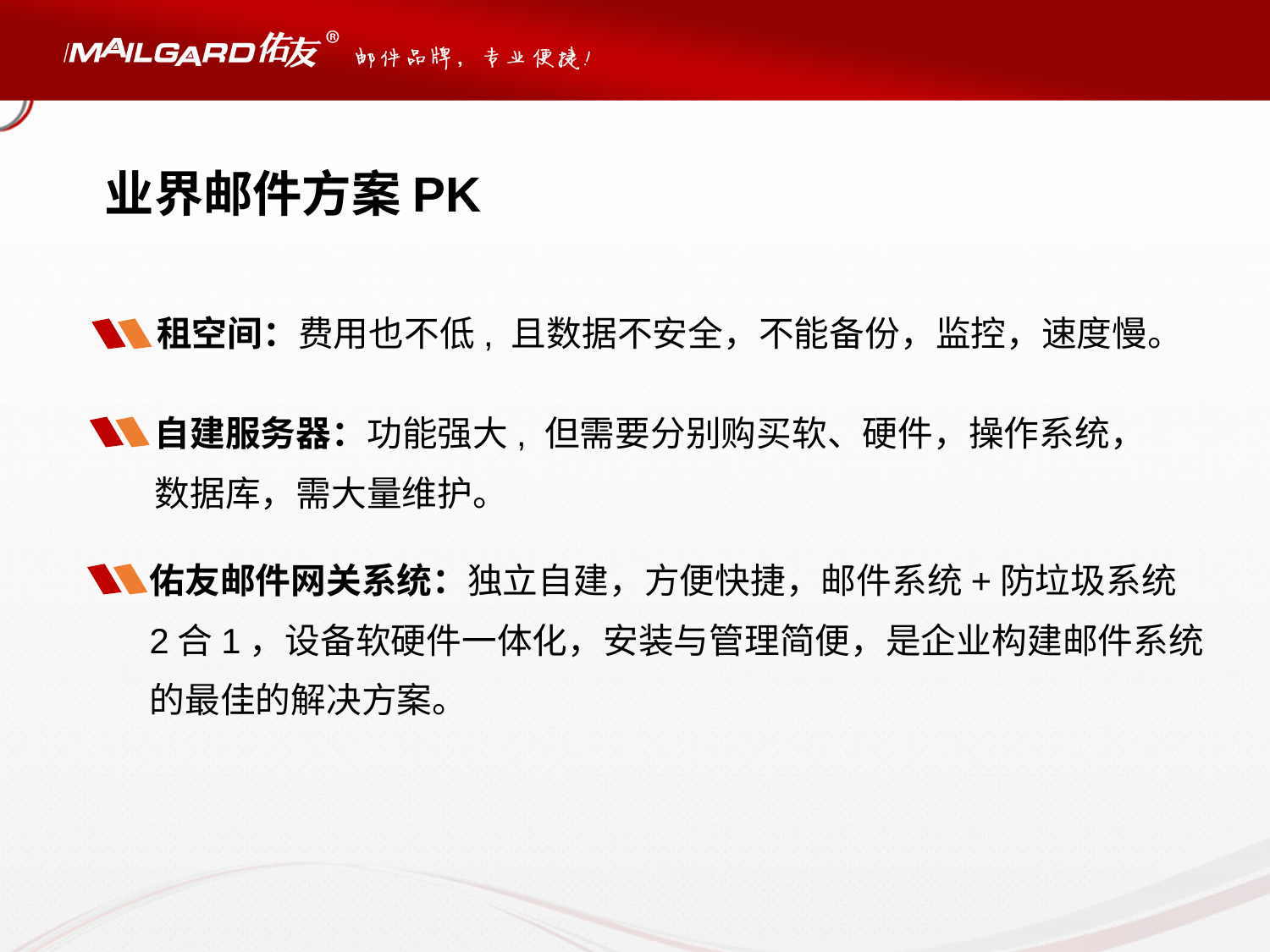

业界邮件方案PK
租空间：费用也不低, 且数据不安全，不能备份，监控，速度慢。

自建服务器：功能强大, 但需要分别购买软、硬件，操作系统，
数据库，需大量维护。

佑友邮件网关系统：独立自建，方便快捷，邮件系统+防垃圾系统
2合1，设备软硬件一体化，安装与管理简便，是企业构建邮件系统
的最佳的解决方案。